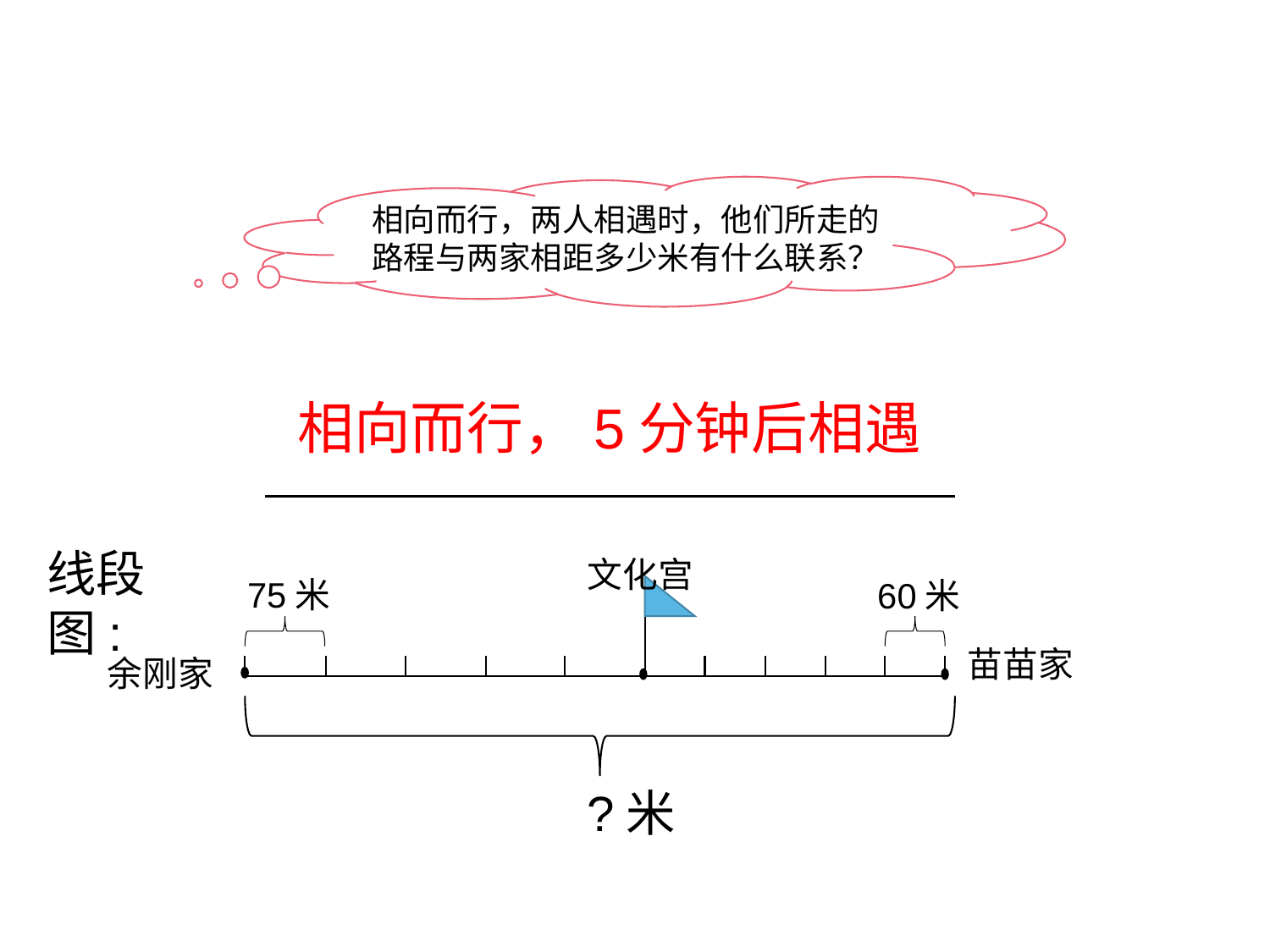

相向而行，两人相遇时，他们所走的路程与两家相距多少米有什么联系？
相向而行，5分钟后相遇
线段图:
文化宫
75米
60米

苗苗家
余刚家

  ?米